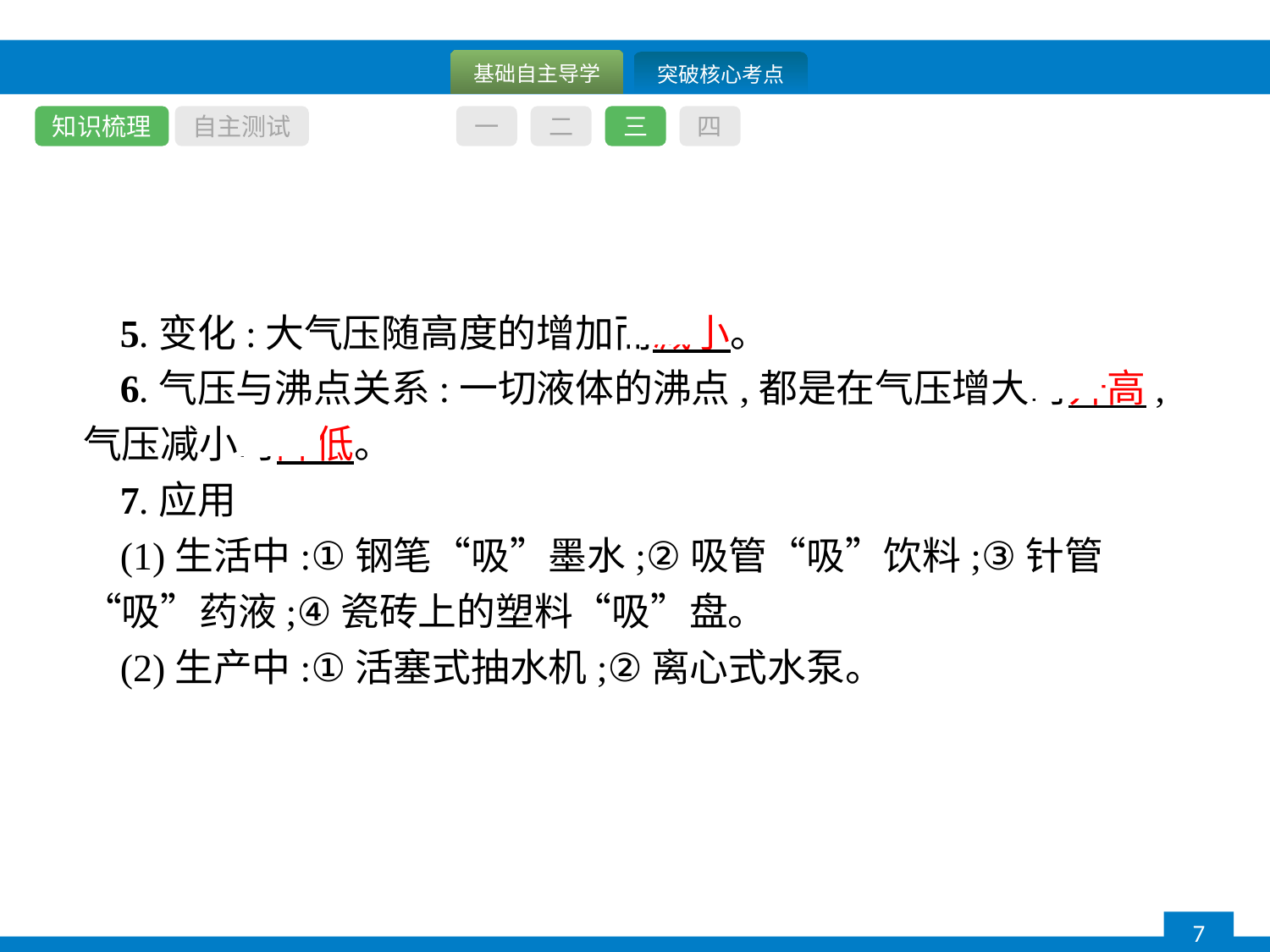

知识梳理
自主测试
一
二
三
四
5.变化:大气压随高度的增加而减小。
6.气压与沸点关系:一切液体的沸点,都是在气压增大时升高,气压减小时降低。
7.应用
(1)生活中:①钢笔“吸”墨水;②吸管“吸”饮料;③针管“吸”药液;④瓷砖上的塑料“吸”盘。
(2)生产中:①活塞式抽水机;②离心式水泵。